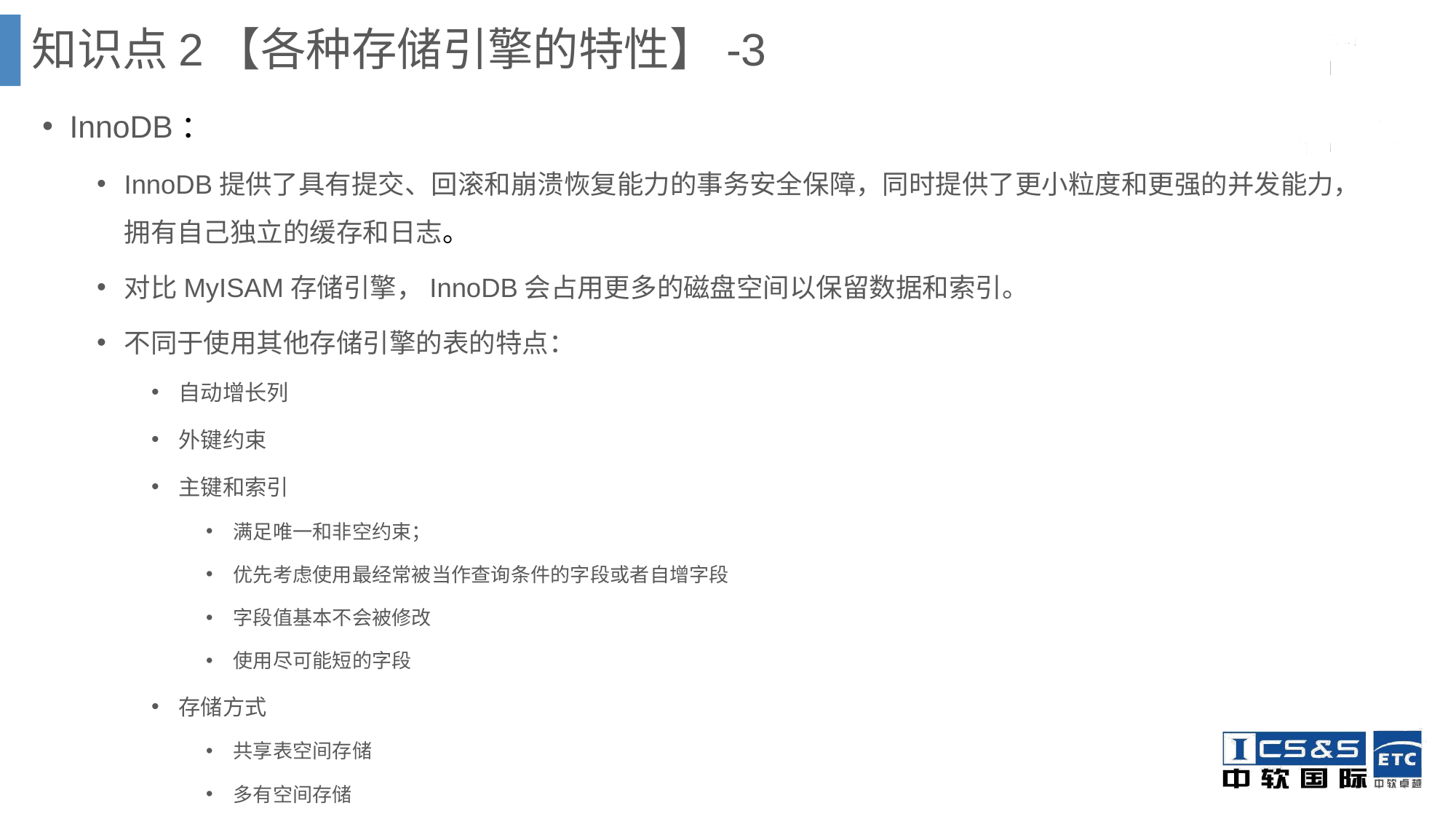

知识点2【各种存储引擎的特性】-3
InnoDB：
InnoDB提供了具有提交、回滚和崩溃恢复能力的事务安全保障，同时提供了更小粒度和更强的并发能力，拥有自己独立的缓存和日志。
对比MyISAM存储引擎，InnoDB会占用更多的磁盘空间以保留数据和索引。
不同于使用其他存储引擎的表的特点：
自动增长列
外键约束
主键和索引
满足唯一和非空约束；
优先考虑使用最经常被当作查询条件的字段或者自增字段
字段值基本不会被修改
使用尽可能短的字段
存储方式
共享表空间存储
多有空间存储